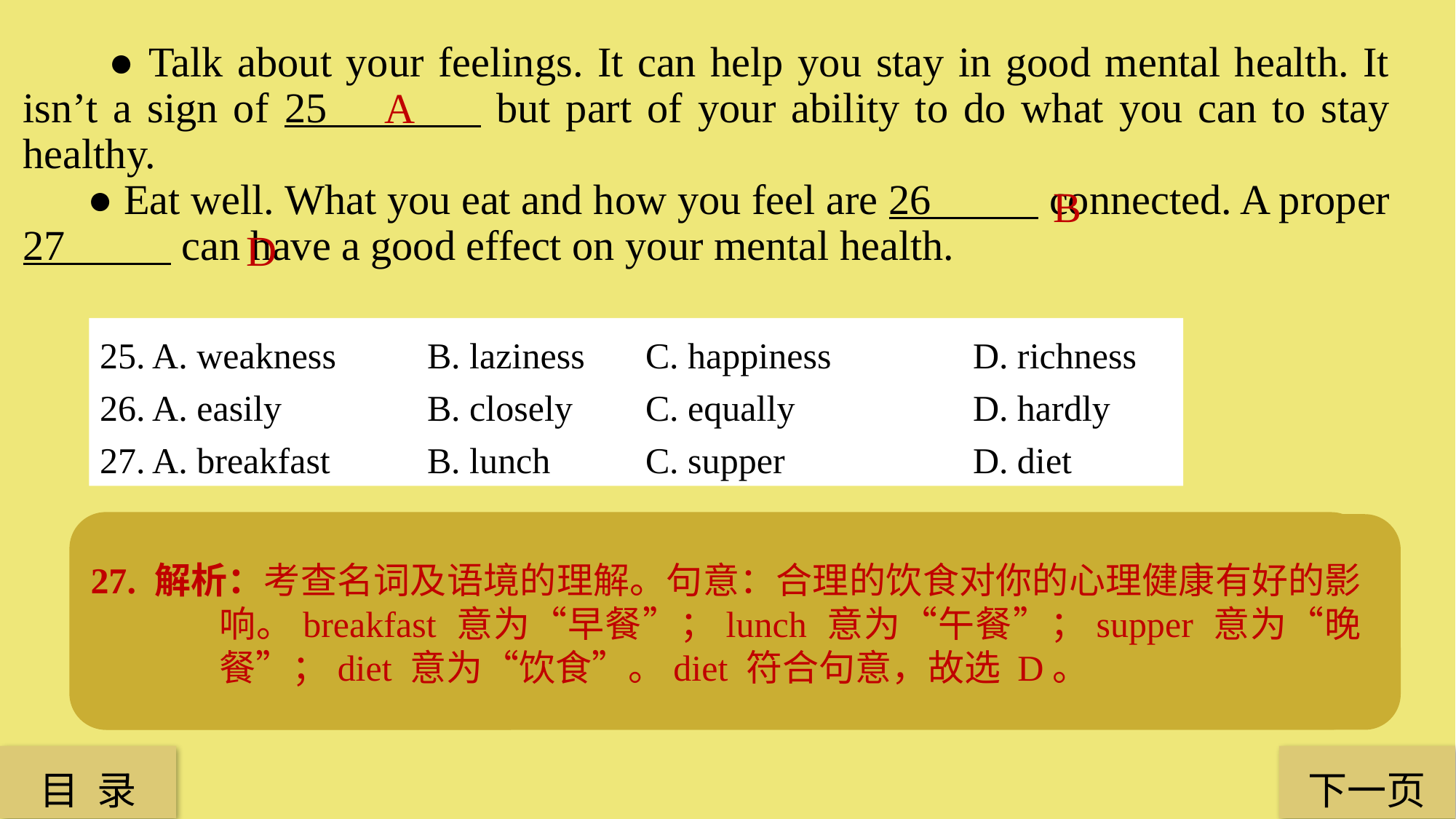

● Talk about your feelings. It can help you stay in good mental health. It isn’t a sign of 25           but part of your ability to do what you can to stay healthy.
      ● Eat well. What you eat and how you feel are 26           connected. A proper 27           can have a good effect on your mental health.
A
B
D
25. A. weakness 	B. laziness 	C. happiness 		D. richness
26. A. easily 		B. closely 	C. equally 		D. hardly
27. A. breakfast 	B. lunch 	C. supper 		D. diet
25. 解析：考查名词及语境的理解。句意：说出你的感受，可以使你保持心理健康，这并不是弱小的象征，而是做一些你能做到的事情来保持心理的健康。weakness 意为“软弱，弱小”；laziness 意为“懒情”；happiness 意为“快乐，幸福”；richness 意为“富有”。根据句意可知，说出自己的真实感受并不代表着你是软弱的。故选 A。
26. 解析：考查副词及语境的理解。句意：你吃的东西和你的感受是有密切联系的。easily 意为“容易地”；closely 意为“密切地”；equally 意为“相等地，平等地”；hardly意为“几乎不”。根据这一建议的内容可知，吃得好也会使你心理健康，故他们之间有密切联系。故选 B。
27. 解析：考查名词及语境的理解。句意：合理的饮食对你的心理健康有好的影响。breakfast 意为“早餐”；lunch 意为“午餐”；supper 意为“晚餐”；diet 意为“饮食”。diet 符合句意，故选 D。